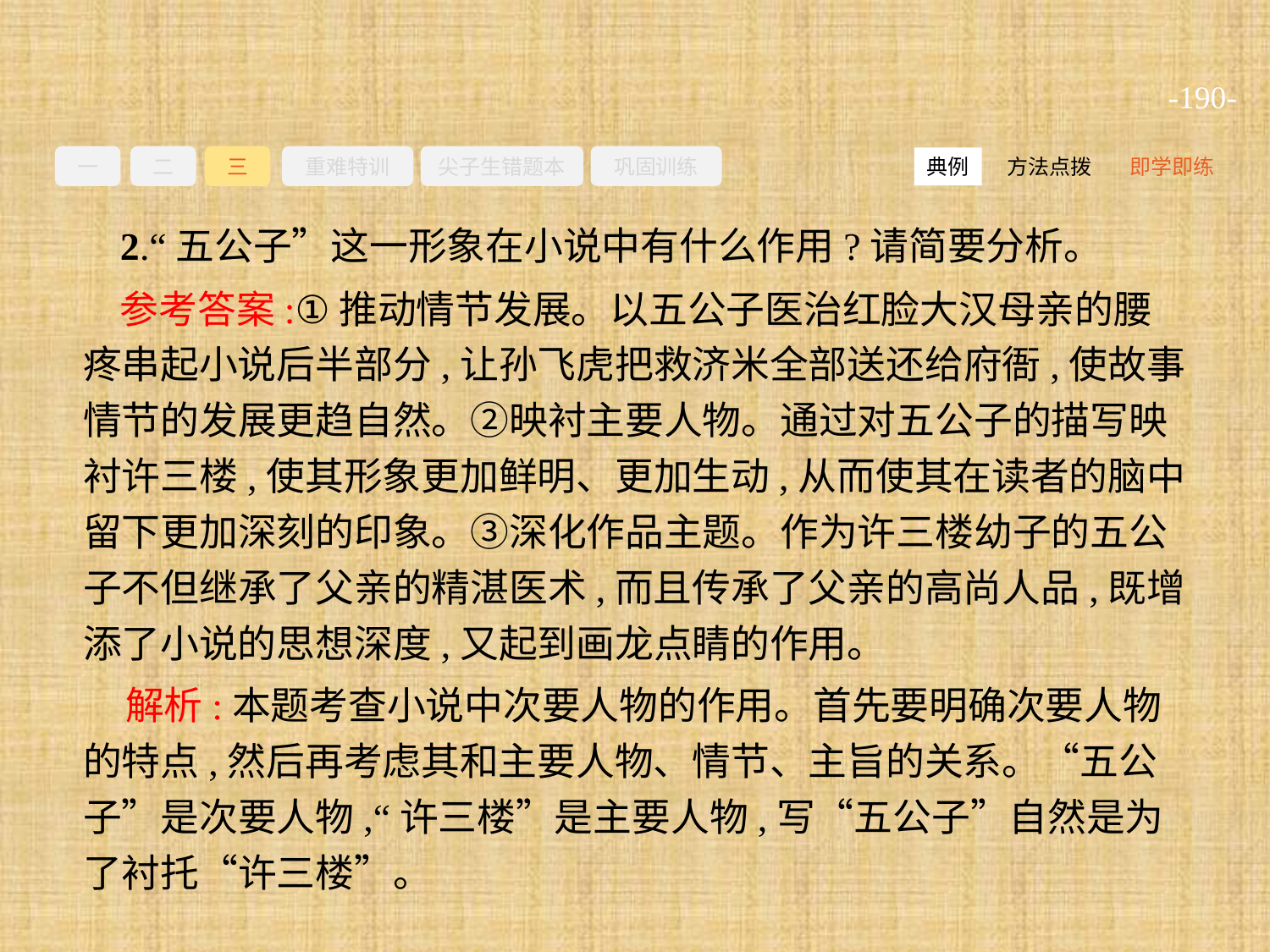

-190-
一
二
三
重难特训
尖子生错题本
巩固训练
方法点拨
即学即练
典例
2.“五公子”这一形象在小说中有什么作用?请简要分析。
参考答案:①推动情节发展。以五公子医治红脸大汉母亲的腰疼串起小说后半部分,让孙飞虎把救济米全部送还给府衙,使故事情节的发展更趋自然。②映衬主要人物。通过对五公子的描写映衬许三楼,使其形象更加鲜明、更加生动,从而使其在读者的脑中留下更加深刻的印象。③深化作品主题。作为许三楼幼子的五公子不但继承了父亲的精湛医术,而且传承了父亲的高尚人品,既增添了小说的思想深度,又起到画龙点睛的作用。
解析:本题考查小说中次要人物的作用。首先要明确次要人物的特点,然后再考虑其和主要人物、情节、主旨的关系。“五公子”是次要人物,“许三楼”是主要人物,写“五公子”自然是为了衬托“许三楼”。